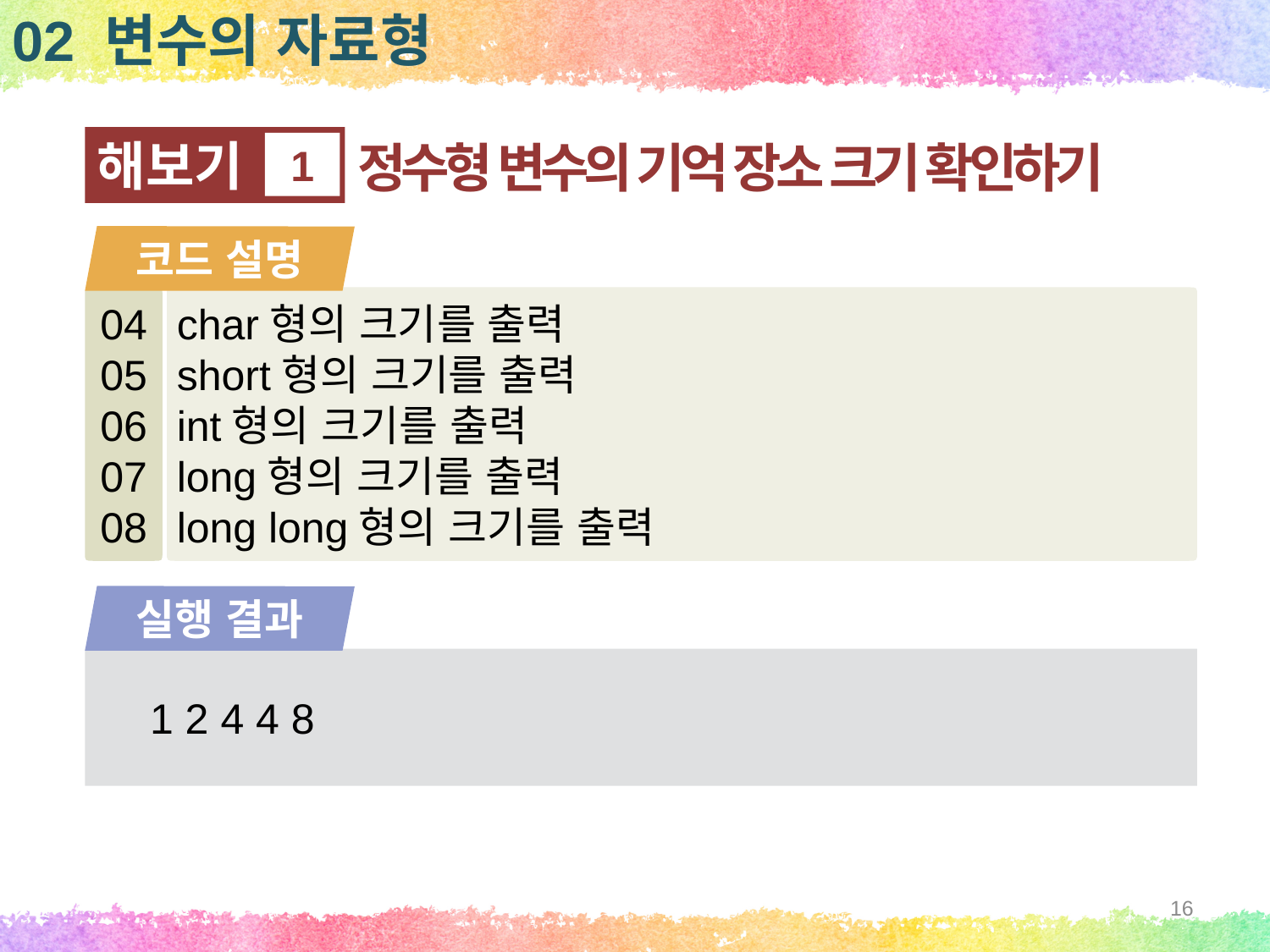

02 변수의 자료형
해보기
1
정수형 변수의 기억 장소 크기 확인하기
코드 설명
04
05
06
07
08
char형의 크기를 출력
short형의 크기를 출력
int형의 크기를 출력
long형의 크기를 출력
long long형의 크기를 출력
실행 결과
1 2 4 4 8
16